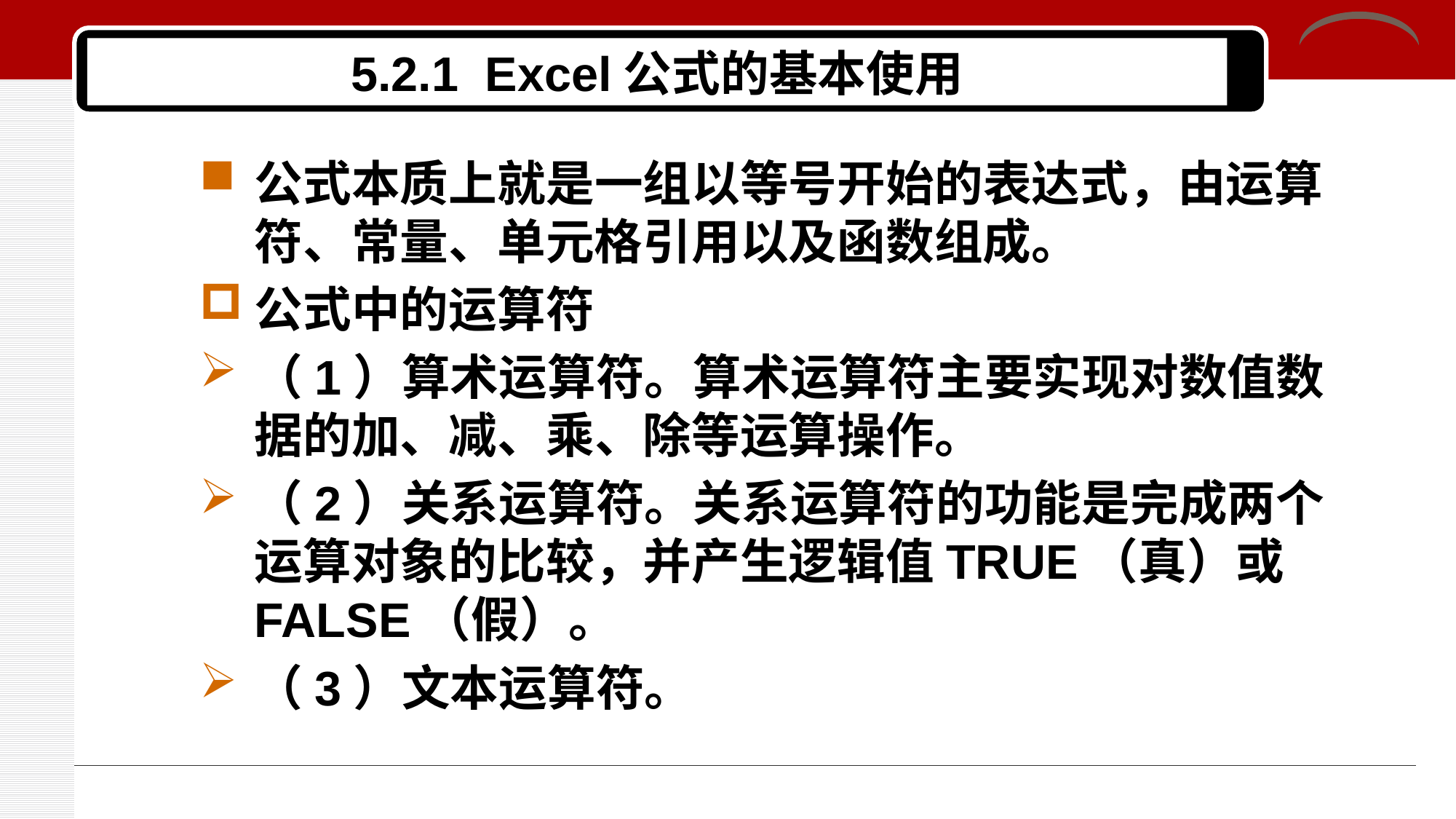

# 5.2.1  Excel公式的基本使用
公式本质上就是一组以等号开始的表达式，由运算符、常量、单元格引用以及函数组成。
公式中的运算符
（1）算术运算符。算术运算符主要实现对数值数据的加、减、乘、除等运算操作。
（2）关系运算符。关系运算符的功能是完成两个运算对象的比较，并产生逻辑值TRUE（真）或FALSE（假）。
（3）文本运算符。